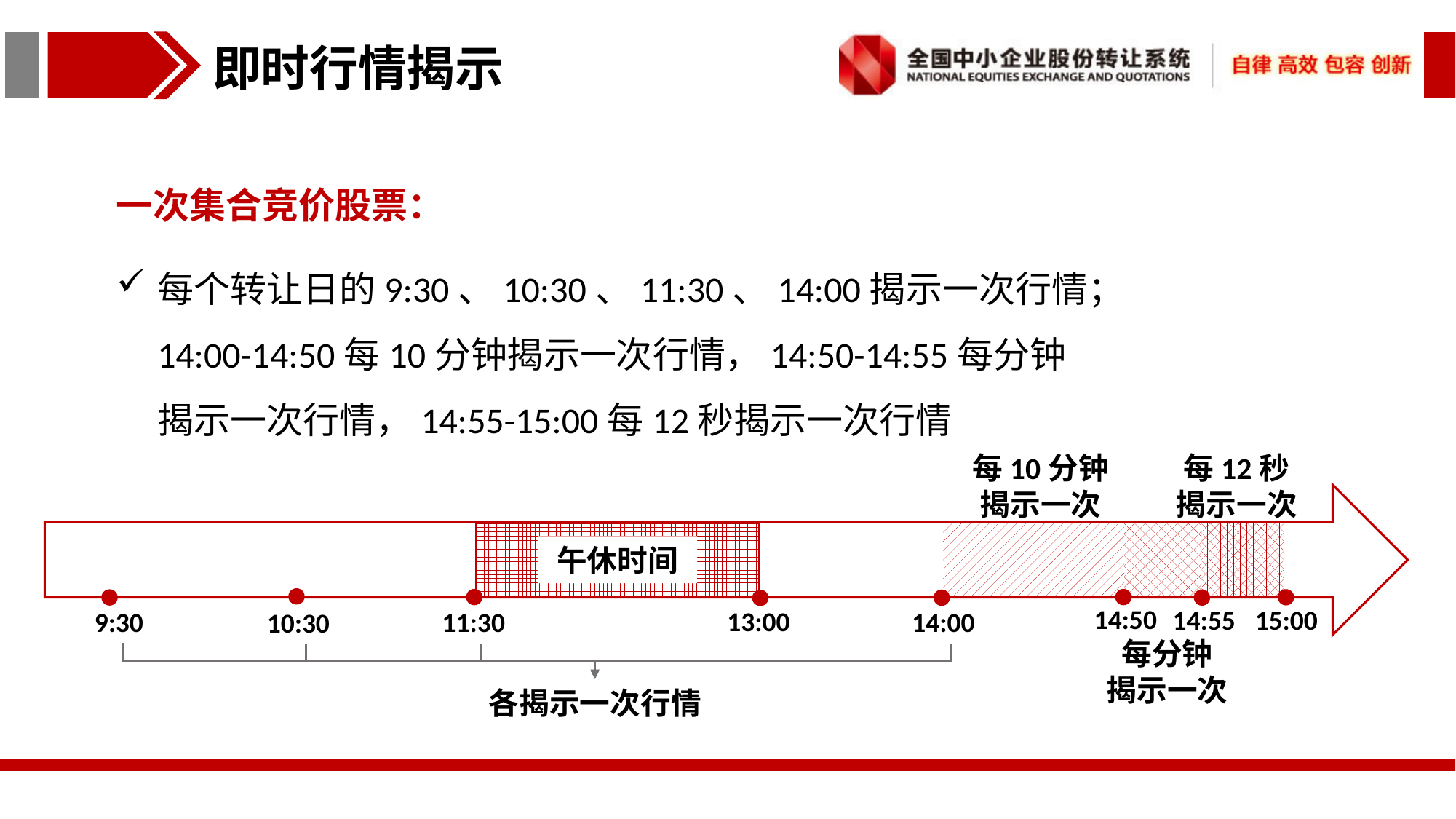

即时行情揭示
一次集合竞价股票：
每个转让日的9:30、10:30、11:30、14:00揭示一次行情；14:00-14:50每10分钟揭示一次行情，14:50-14:55每分钟揭示一次行情，14:55-15:00每12秒揭示一次行情
每10分钟揭示一次
每12秒
揭示一次

午休时间

14:50
14:55
15:00
13:00
9:30
11:30
14:00
10:30
每分钟
揭示一次
各揭示一次行情
35